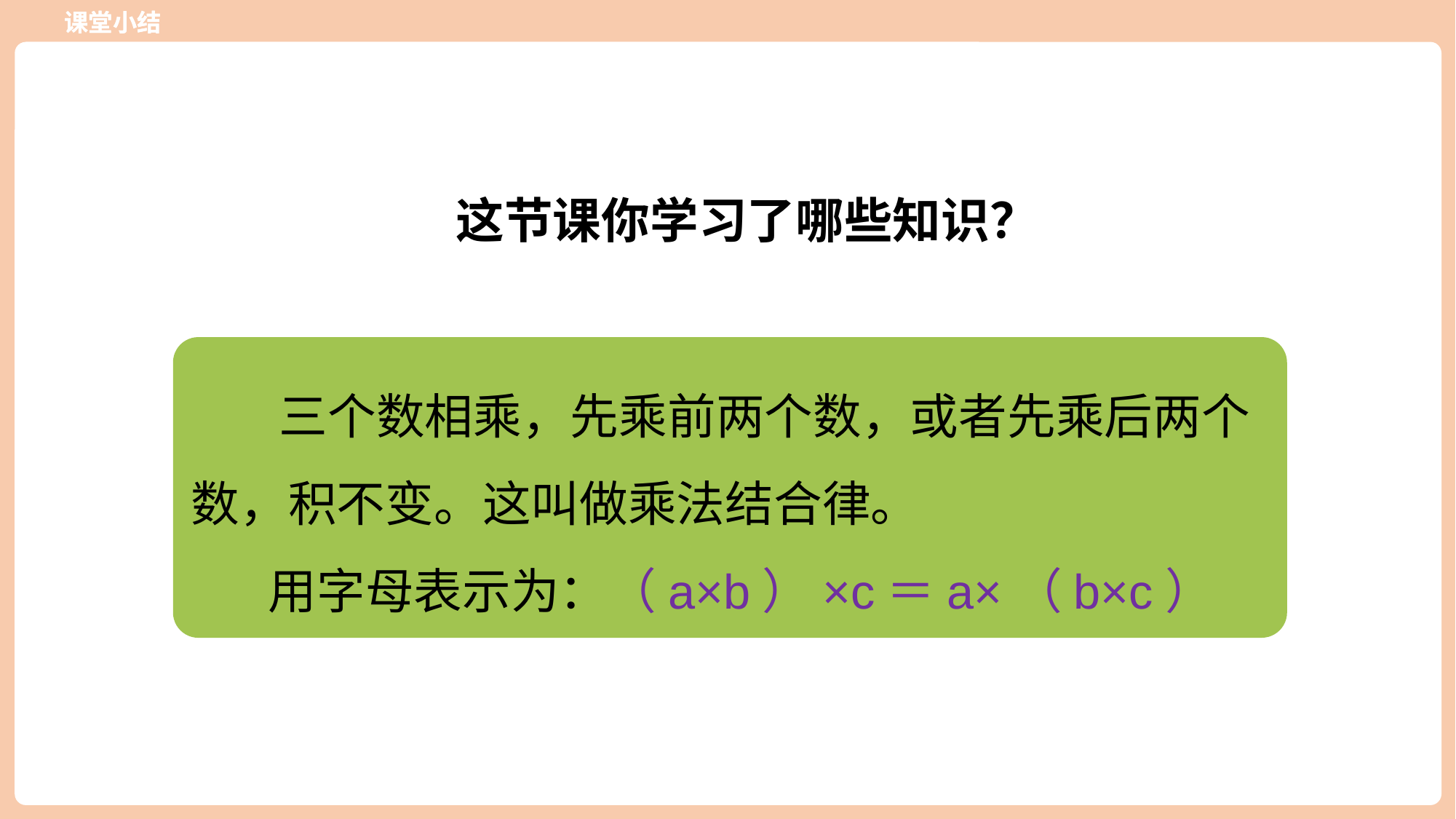

课堂小结
这节课你学习了哪些知识？
       三个数相乘，先乘前两个数，或者先乘后两个数，积不变。这叫做乘法结合律。
      用字母表示为：（a×b）×c＝a×（b×c）